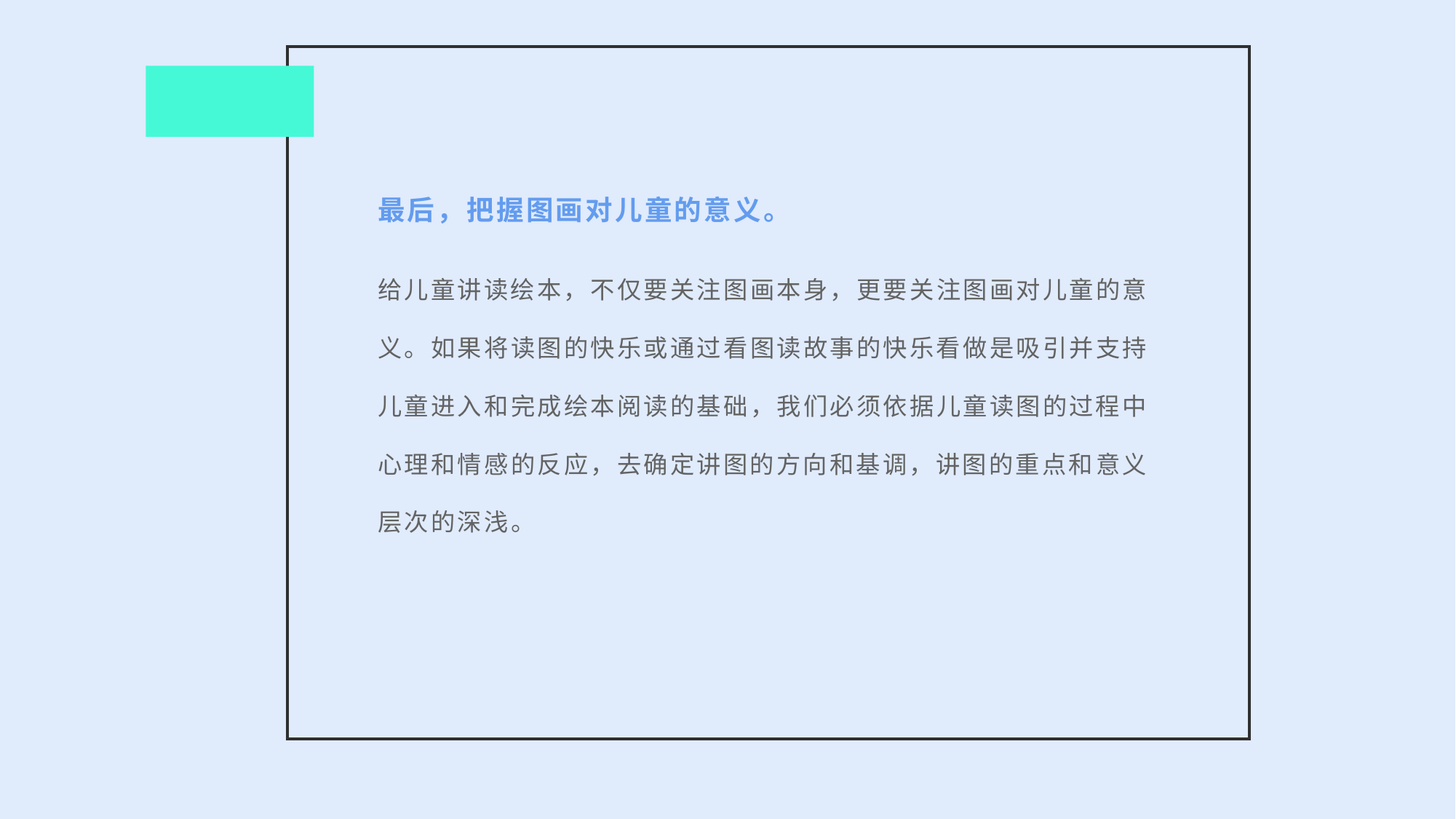

最后，把握图画对儿童的意义。
给儿童讲读绘本，不仅要关注图画本身，更要关注图画对儿童的意义。如果将读图的快乐或通过看图读故事的快乐看做是吸引并支持儿童进入和完成绘本阅读的基础，我们必须依据儿童读图的过程中心理和情感的反应，去确定讲图的方向和基调，讲图的重点和意义层次的深浅。